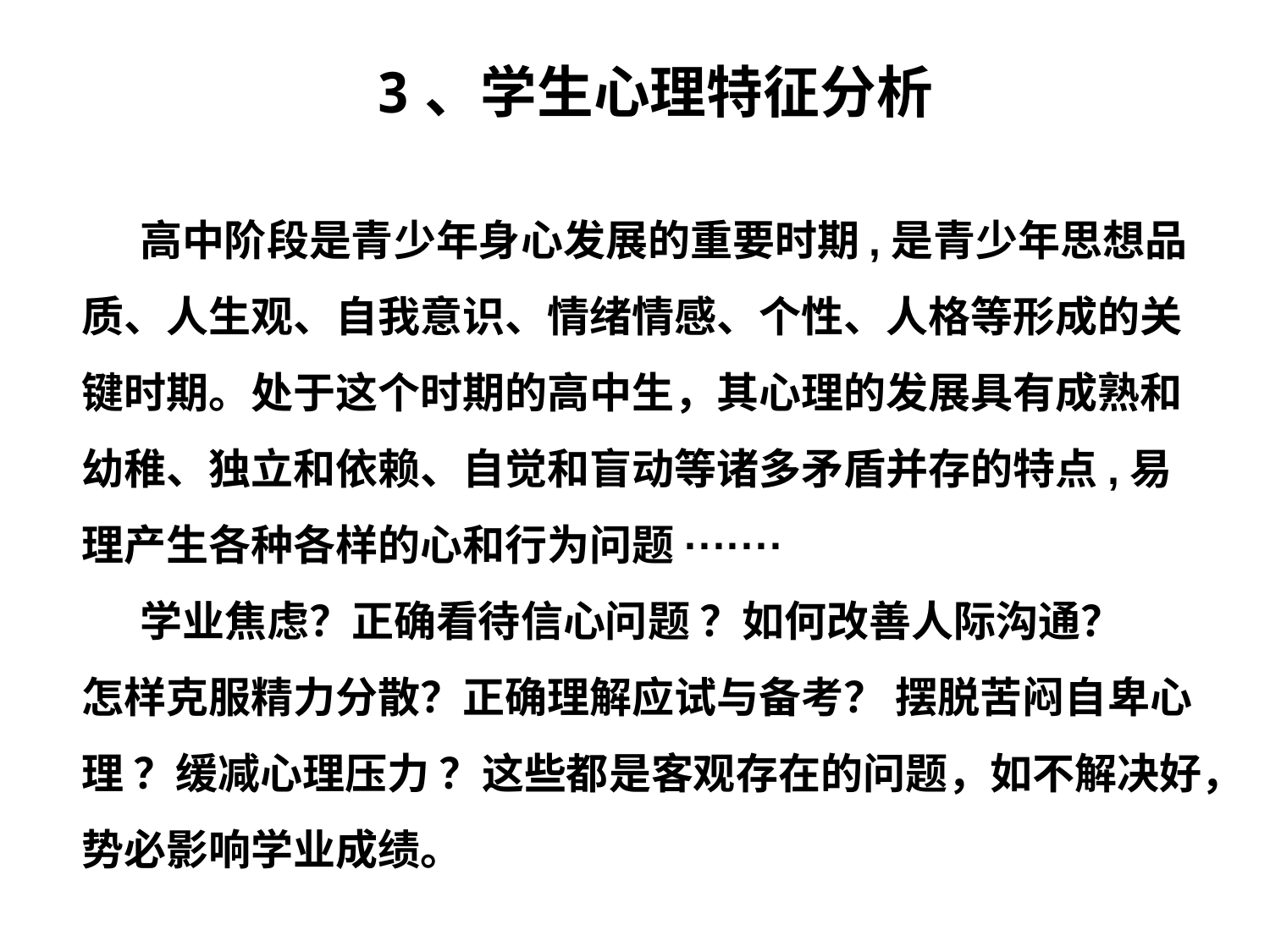

3、学生心理特征分析
     高中阶段是青少年身心发展的重要时期,是青少年思想品质、人生观、自我意识、情绪情感、个性、人格等形成的关键时期。处于这个时期的高中生，其心理的发展具有成熟和幼稚、独立和依赖、自觉和盲动等诸多矛盾并存的特点,易理产生各种各样的心和行为问题·······
     学业焦虑？正确看待信心问题 ？如何改善人际沟通？
怎样克服精力分散？正确理解应试与备考？ 摆脱苦闷自卑心理 ？缓减心理压力 ？这些都是客观存在的问题，如不解决好，势必影响学业成绩。